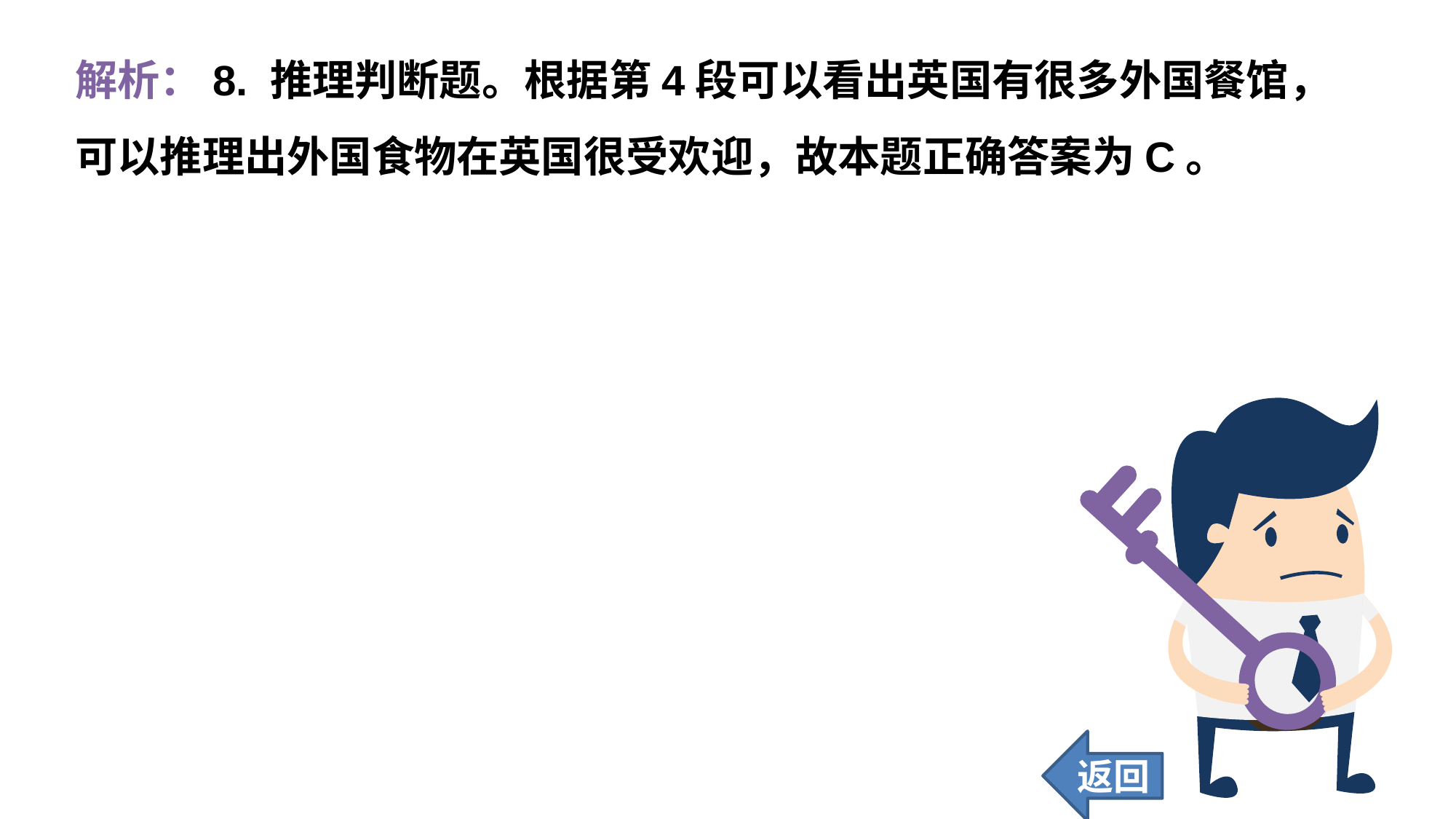

解析：8. 推理判断题。根据第4段可以看出英国有很多外国餐馆，可以推理出外国食物在英国很受欢迎，故本题正确答案为C。

返回
255